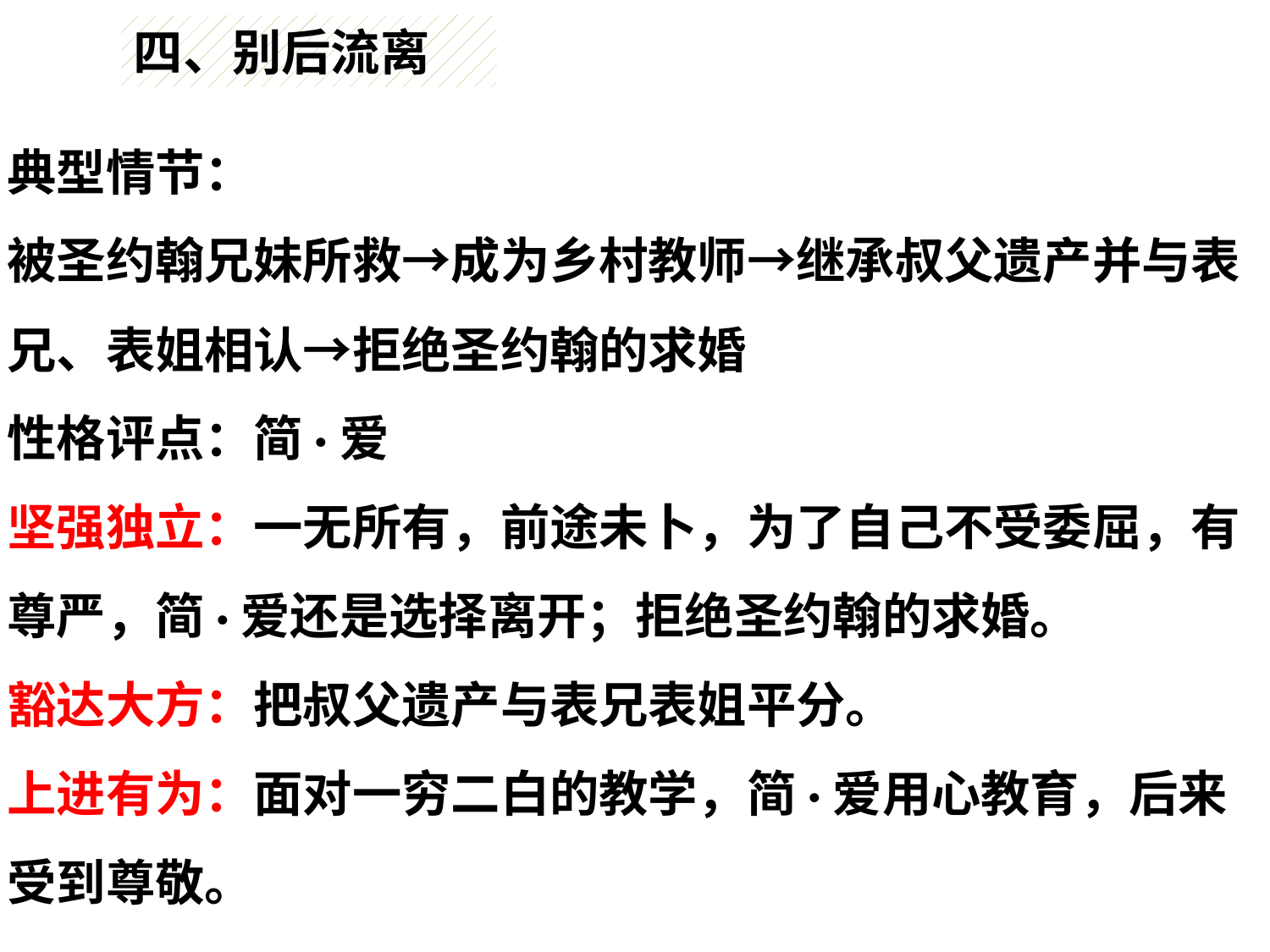

四、别后流离
典型情节：
被圣约翰兄妹所救→成为乡村教师→继承叔父遗产并与表兄、表姐相认→拒绝圣约翰的求婚
性格评点：简·爱
坚强独立：一无所有，前途未卜，为了自己不受委屈，有尊严，简·爱还是选择离开；拒绝圣约翰的求婚。
豁达大方：把叔父遗产与表兄表姐平分。
上进有为：面对一穷二白的教学，简·爱用心教育，后来受到尊敬。